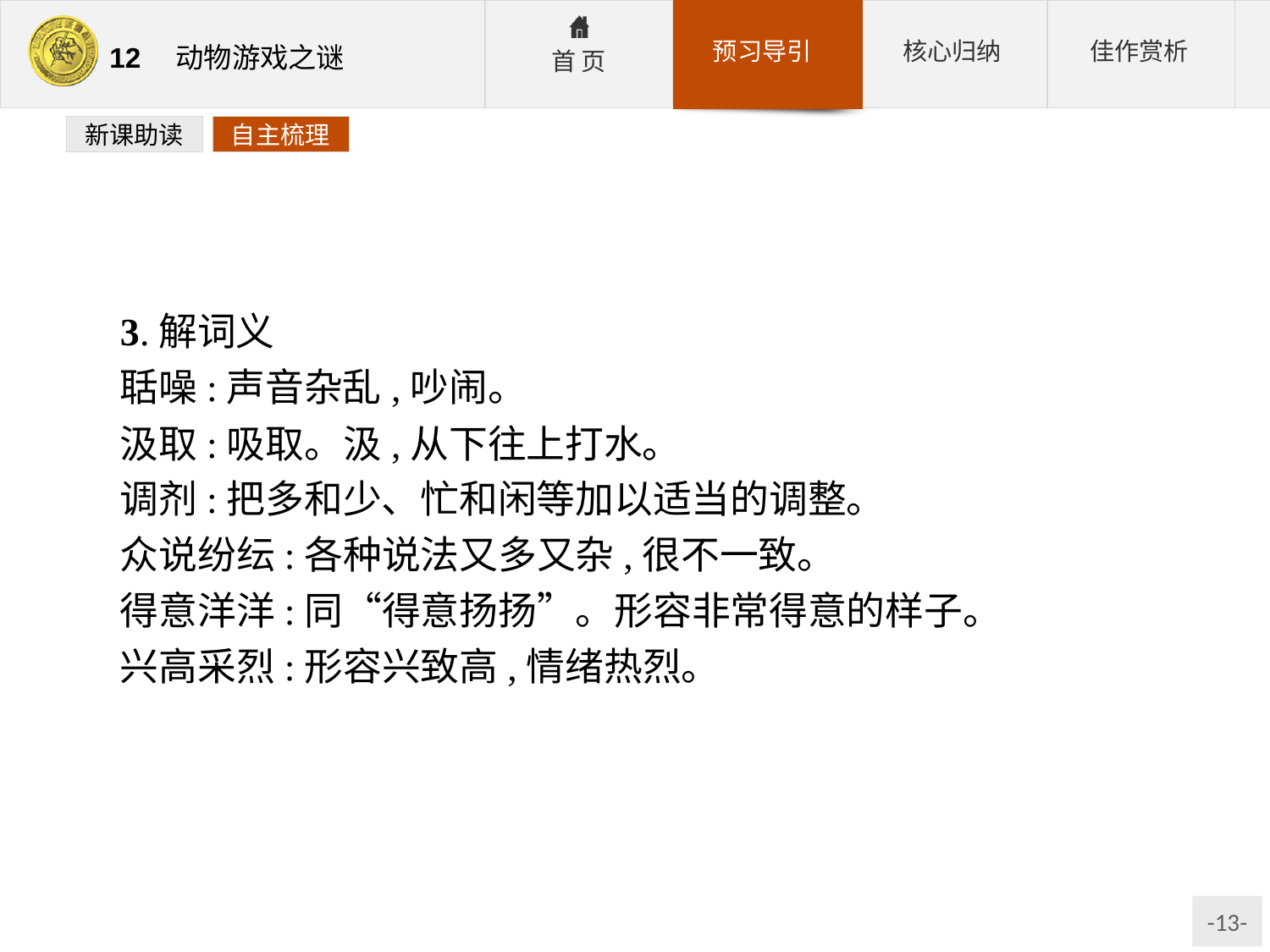

新课助读
自主梳理
3.解词义
聒噪:声音杂乱,吵闹。
汲取:吸取。汲,从下往上打水。
调剂:把多和少、忙和闲等加以适当的调整。
众说纷纭:各种说法又多又杂,很不一致。
得意洋洋:同“得意扬扬”。形容非常得意的样子。
兴高采烈:形容兴致高,情绪热烈。